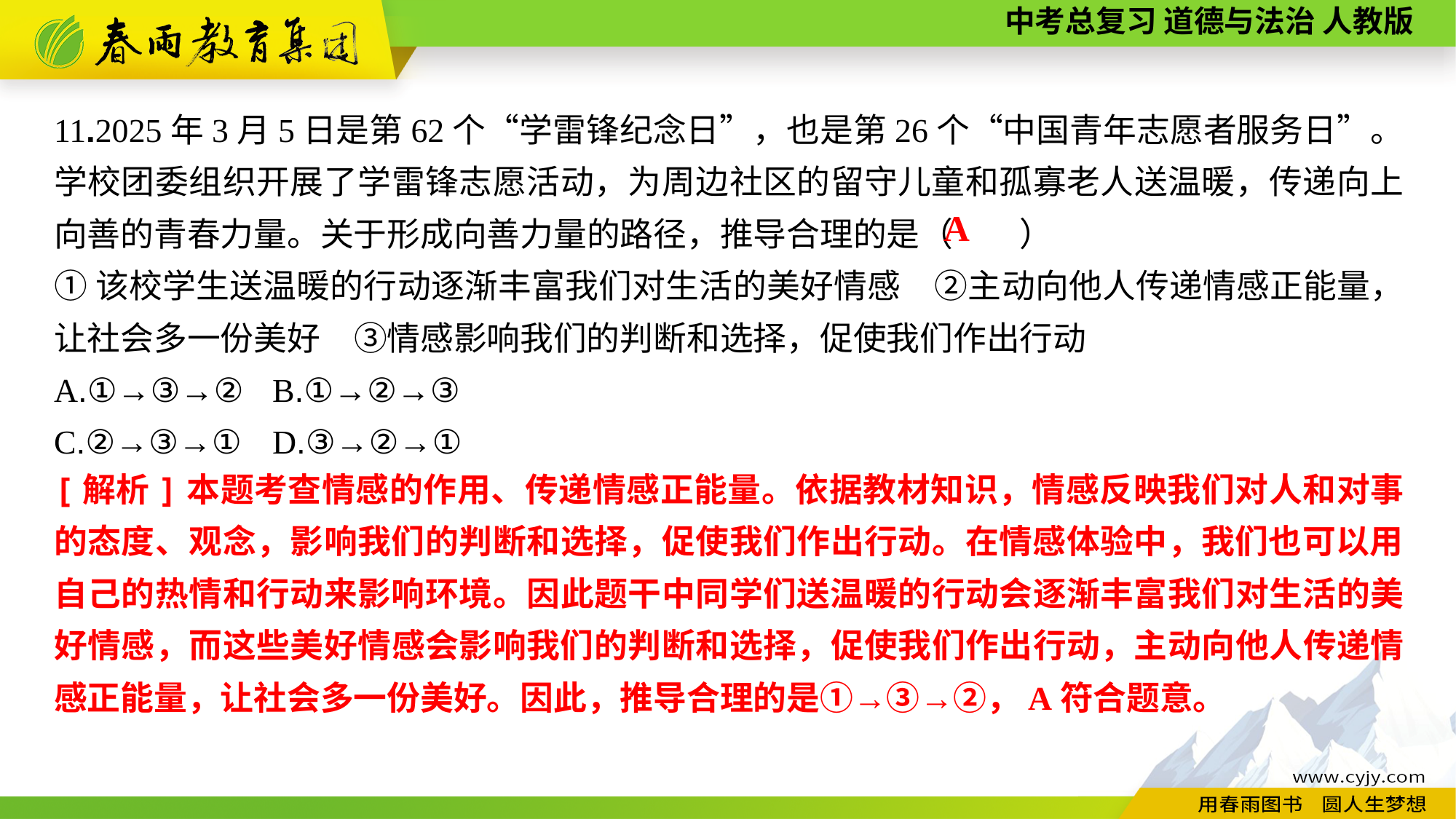

11.2025年3月5日是第62个“学雷锋纪念日”，也是第26个“中国青年志愿者服务日”。学校团委组织开展了学雷锋志愿活动，为周边社区的留守儿童和孤寡老人送温暖，传递向上向善的青春力量。关于形成向善力量的路径，推导合理的是（　　）
①该校学生送温暖的行动逐渐丰富我们对生活的美好情感　②主动向他人传递情感正能量，让社会多一份美好　③情感影响我们的判断和选择，促使我们作出行动
A.①→③→②	B.①→②→③
C.②→③→①	D.③→②→①
A
[解析]本题考查情感的作用、传递情感正能量。依据教材知识，情感反映我们对人和对事的态度、观念，影响我们的判断和选择，促使我们作出行动。在情感体验中，我们也可以用自己的热情和行动来影响环境。因此题干中同学们送温暖的行动会逐渐丰富我们对生活的美好情感，而这些美好情感会影响我们的判断和选择，促使我们作出行动，主动向他人传递情感正能量，让社会多一份美好。因此，推导合理的是①→③→②，A符合题意。